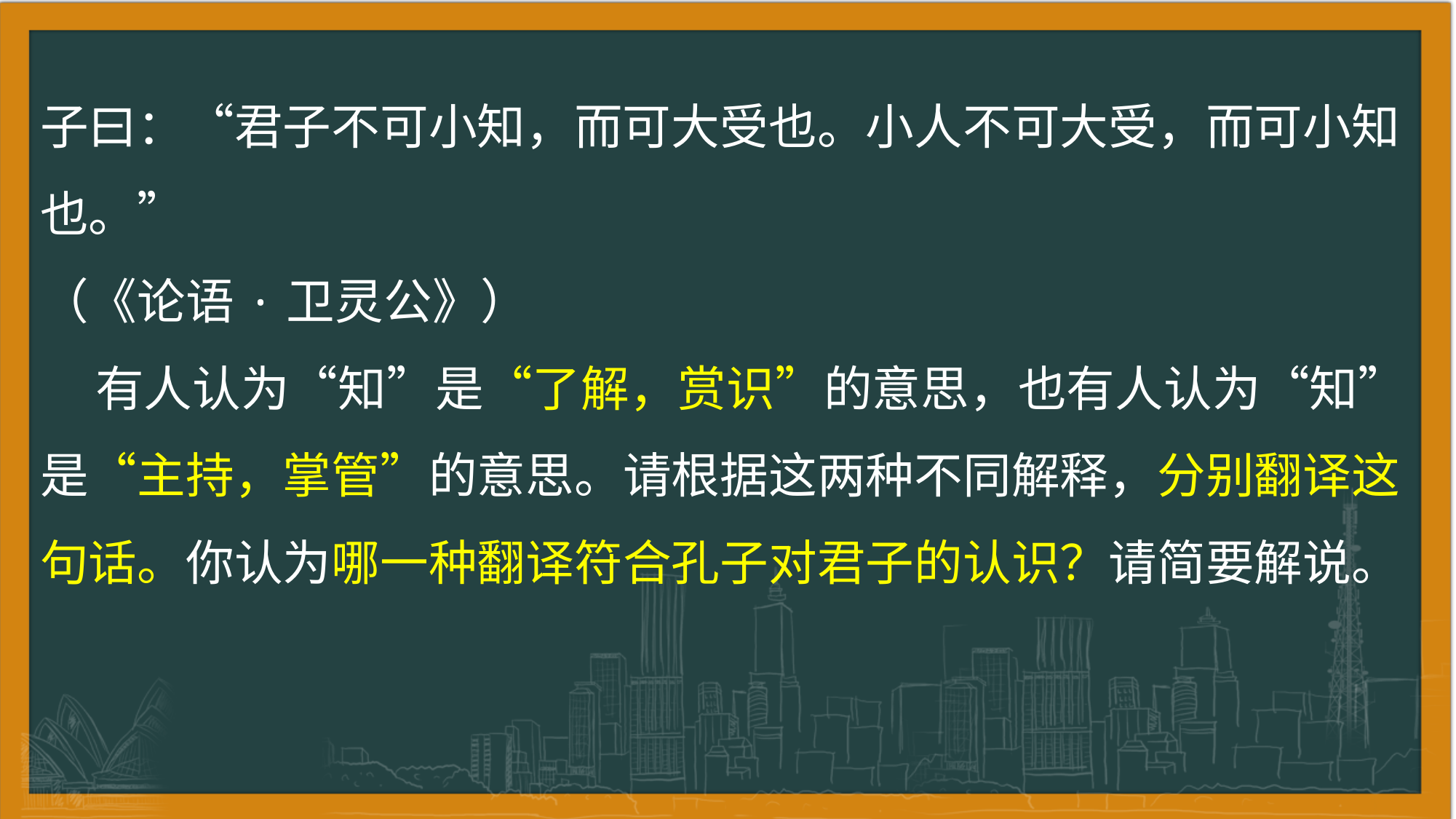

子曰：“君子不可小知，而可大受也。小人不可大受，而可小知也。”
（《论语·卫灵公》）
    有人认为“知”是“了解，赏识”的意思，也有人认为“知”是“主持，掌管”的意思。请根据这两种不同解释，分别翻译这句话。你认为哪一种翻译符合孔子对君子的认识？请简要解说。